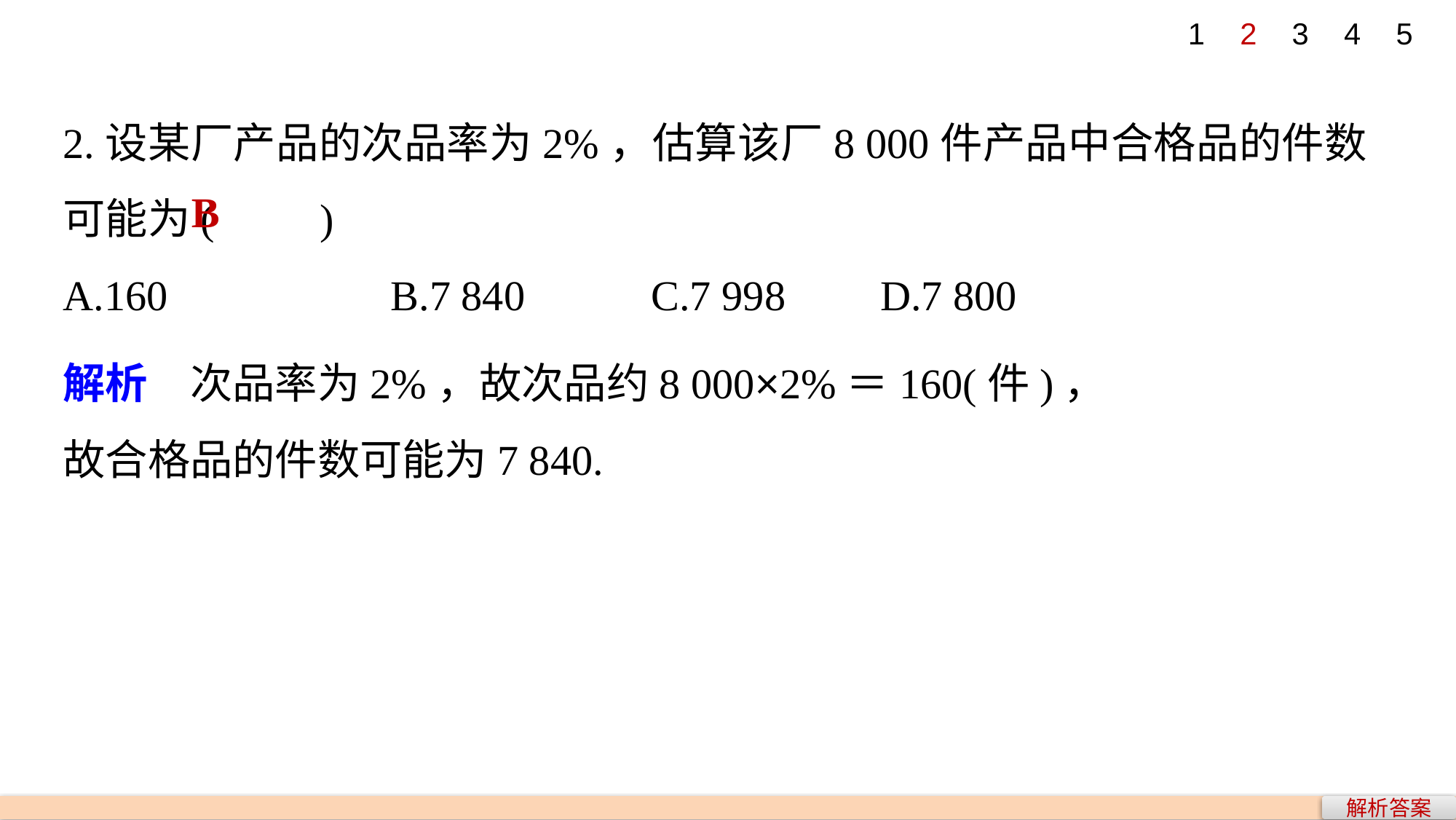

1
2
3
4
5
2.设某厂产品的次品率为2%，估算该厂8 000件产品中合格品的件数可能为(　　)
A.160  		B.7 840  	    C.7 998  	     D.7 800
B
解析　次品率为2%，故次品约8 000×2%＝160(件)，
故合格品的件数可能为7 840.
解析答案